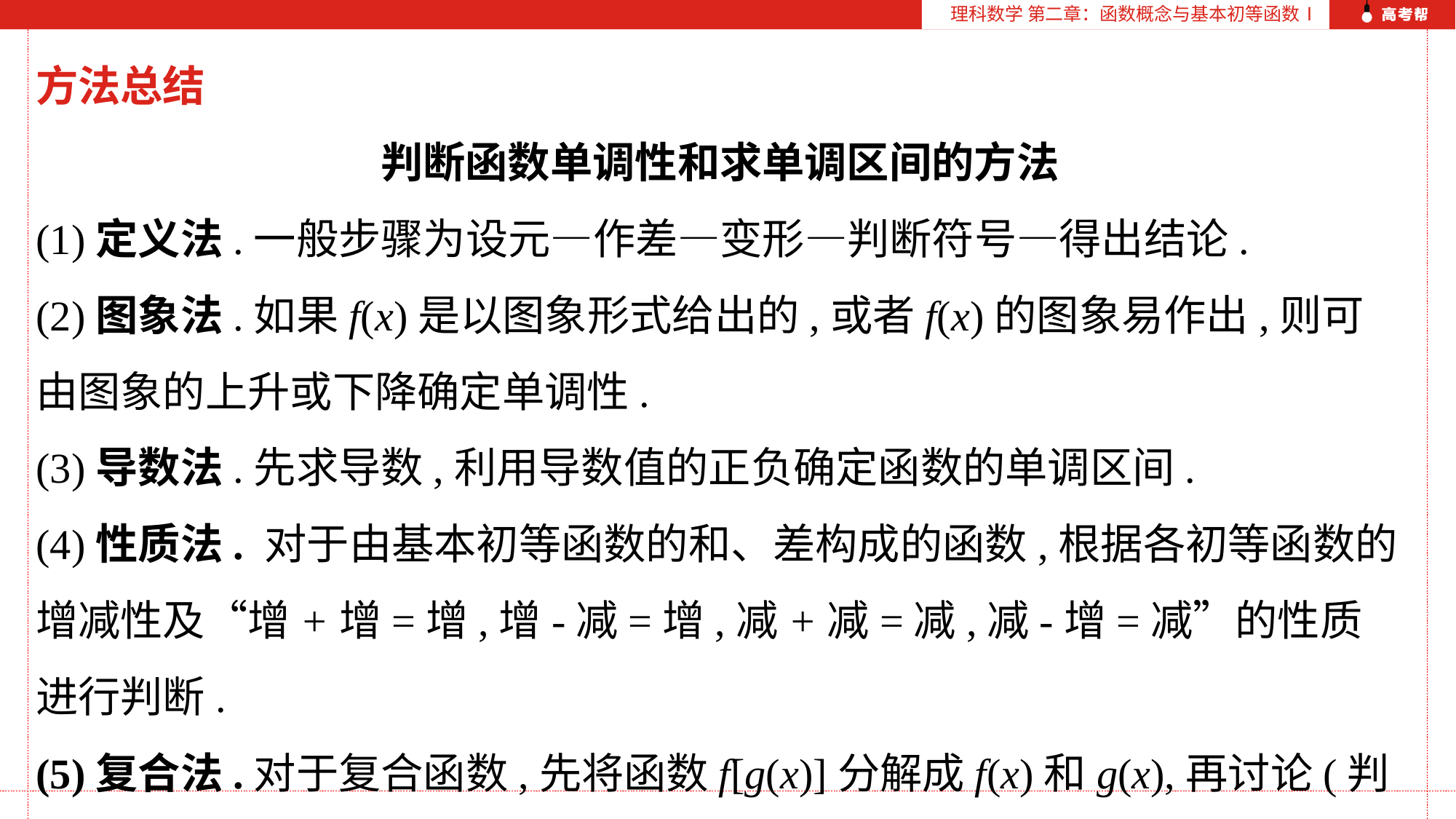

理科数学 第二章：函数概念与基本初等函数Ⅰ

方法总结
判断函数单调性和求单调区间的方法
(1)定义法.一般步骤为设元—作差—变形—判断符号—得出结论.
(2)图象法.如果f(x)是以图象形式给出的,或者f(x)的图象易作出,则可由图象的上升或下降确定单调性.
(3)导数法.先求导数,利用导数值的正负确定函数的单调区间.
(4)性质法. 对于由基本初等函数的和、差构成的函数,根据各初等函数的增减性及“增+增=增,增-减=增,减+减=减,减-增=减”的性质进行判断.
(5)复合法.对于复合函数,先将函数f[g(x)]分解成f(x)和g(x),再讨论(判断)这两个函数的单调性,最后根据复合函数“同增异减”的规则进行判断.